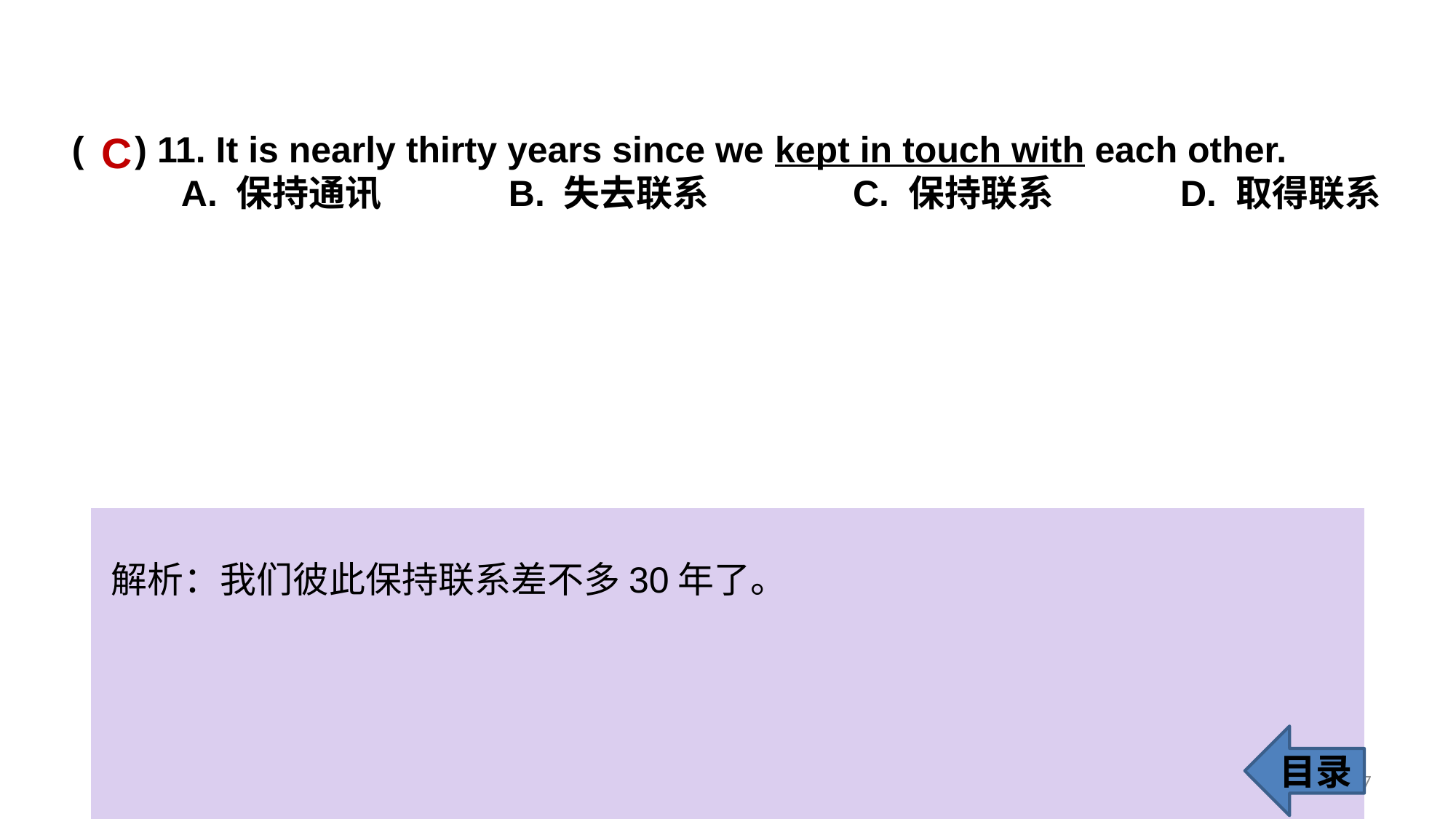

(     ) 11. It is nearly thirty years since we kept in touch with each other.
	A. 保持通讯 		B. 失去联系		 C. 保持联系		 D. 取得联系
C

解析：我们彼此保持联系差不多30年了。
目录
17